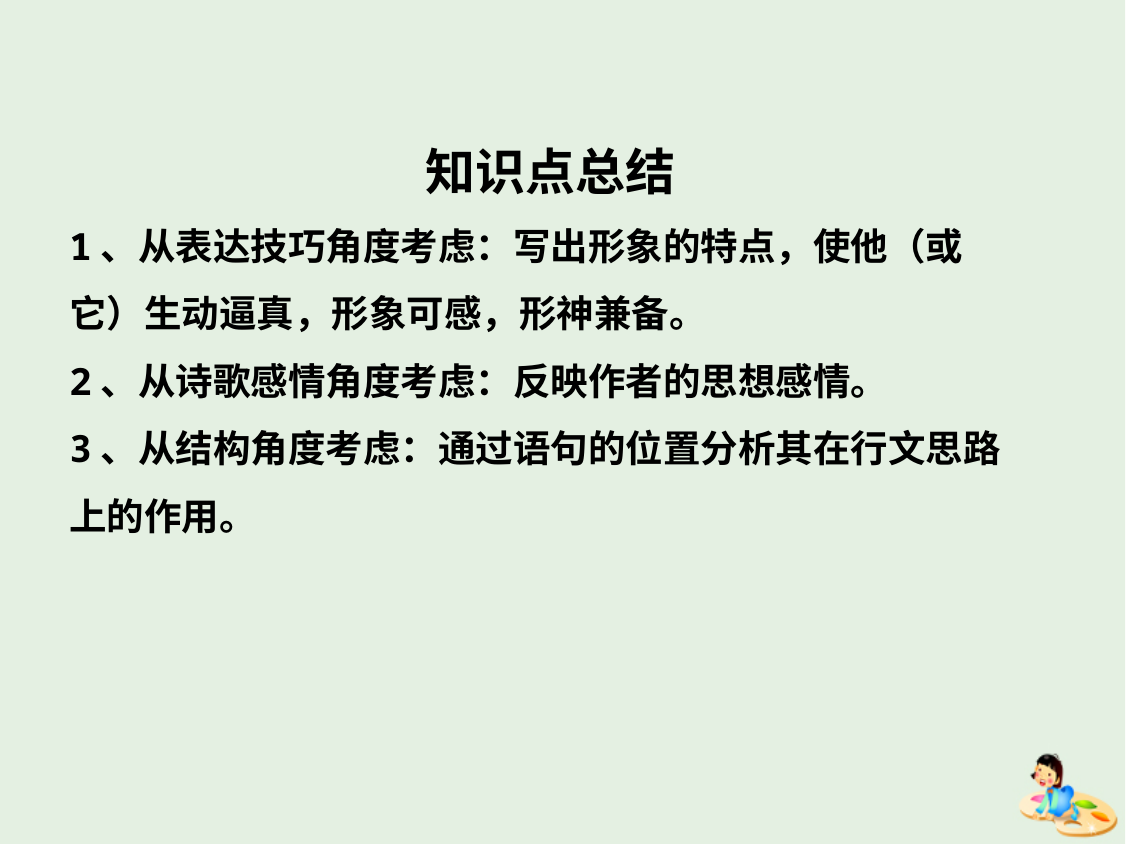

知识点总结
1、从表达技巧角度考虑：写出形象的特点，使他（或它）生动逼真，形象可感，形神兼备。
2、从诗歌感情角度考虑：反映作者的思想感情。
3、从结构角度考虑：通过语句的位置分析其在行文思路上的作用。